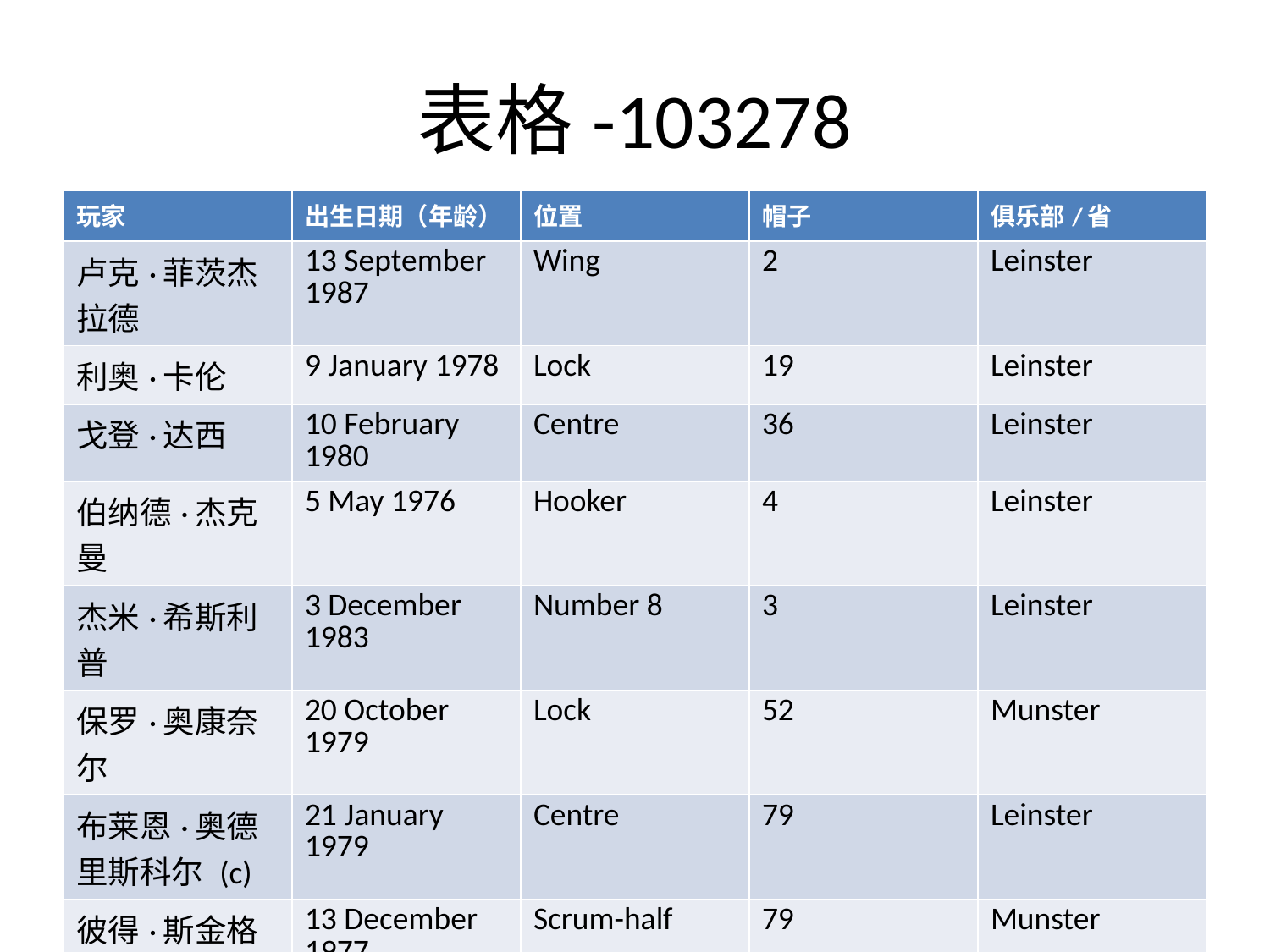

# 表格-103278
| 玩家 | 出生日期（年龄） | 位置 | 帽子 | 俱乐部/省 |
| --- | --- | --- | --- | --- |
| 卢克·菲茨杰拉德 | 13 September 1987 | Wing | 2 | Leinster |
| 利奥·卡伦 | 9 January 1978 | Lock | 19 | Leinster |
| 戈登·达西 | 10 February 1980 | Centre | 36 | Leinster |
| 伯纳德·杰克曼 | 5 May 1976 | Hooker | 4 | Leinster |
| 杰米·希斯利普 | 3 December 1983 | Number 8 | 3 | Leinster |
| 保罗·奥康奈尔 | 20 October 1979 | Lock | 52 | Munster |
| 布莱恩·奥德里斯科尔 (c) | 21 January 1979 | Centre | 79 | Leinster |
| 彼得·斯金格 | 13 December 1977 | Scrum-half | 79 | Munster |
| 欧因·雷丹 | 20 November 1980 | Scrum-half | 5 | Wasps |
| 马尔科姆·奥凯利 | 19 July 1974 | Lock | 90 | Leinster |
| 丹尼斯·利米 | 27 November 1981 | Number 8 | 27 | Munster |
| 马库斯·霍兰 | 7 September 1977 | Prop | 51 | Munster |
| 肖恩·霍根 | 18 July 1978 | Wing | 58 | Leinster |
| 杰瑞·弗兰纳里 | 17 October 1978 | Hooker | 21 | Munster |
| 格文登普西 | 2 October 1975 | Fullback | 78 | Leinster |
| 汤米·鲍 | 22 February 1984 | Wing | 10 | Ulster |
| 罗南·奥加拉 | 7 March 1977 | Fly-half | 77 | Munster |
| 加文·达菲 | 18 September 1981 | Centre | 9 | Connacht |
| 托尼·巴克利 | 8 October 1980 | Prop | 2 | Munster |
| 乔纳森·塞克斯顿 | 11 July 1985 | Fly-half | 0 | Leinster |
| 约翰·海耶斯 | 2 November 1973 | Prop | 79 | Munster |
| 大卫·华莱士 | 8 July 1976 | Flanker | 41 | Munster |
| 米克·奥德里斯科尔 | 8 October 1978 | Lock | 11 | Munster |
| 希安·希利 | 7 October 1987 | Prop | 0 | Leinster |
| 乔丹·墨菲 | 19 April 1978 | Fullback | 53 | Leicester |
| 罗布·科尔尼 | 26 March 1986 | Wing | 1 | Leinster |
| 唐查·奥卡拉汉 | 23 March 1979 | Lock | 40 | Munster |
| 安德鲁·特林布尔 | 20 October 1984 | Centre | 19 | Ulster |
| 尼尔·贝斯特 | 3 April 1979 | Flanker | 18 | Ulster |
| 帕迪·华莱士 | 27 August 1979 | Fly-half | 9 | Ulster |
| 罗里·贝斯特 | 15 August 1982 | Hooker | 17 | Ulster |
| 西蒙·伊斯特比 | 21 July 1975 | Flanker | 62 | Scarlets |
| 艾伦·昆兰 | 13 July 1974 | Flanker | 25 | Munster |
| 约翰尼·奥康纳 | 9 February 1980 | Flanker | 12 | Connacht |